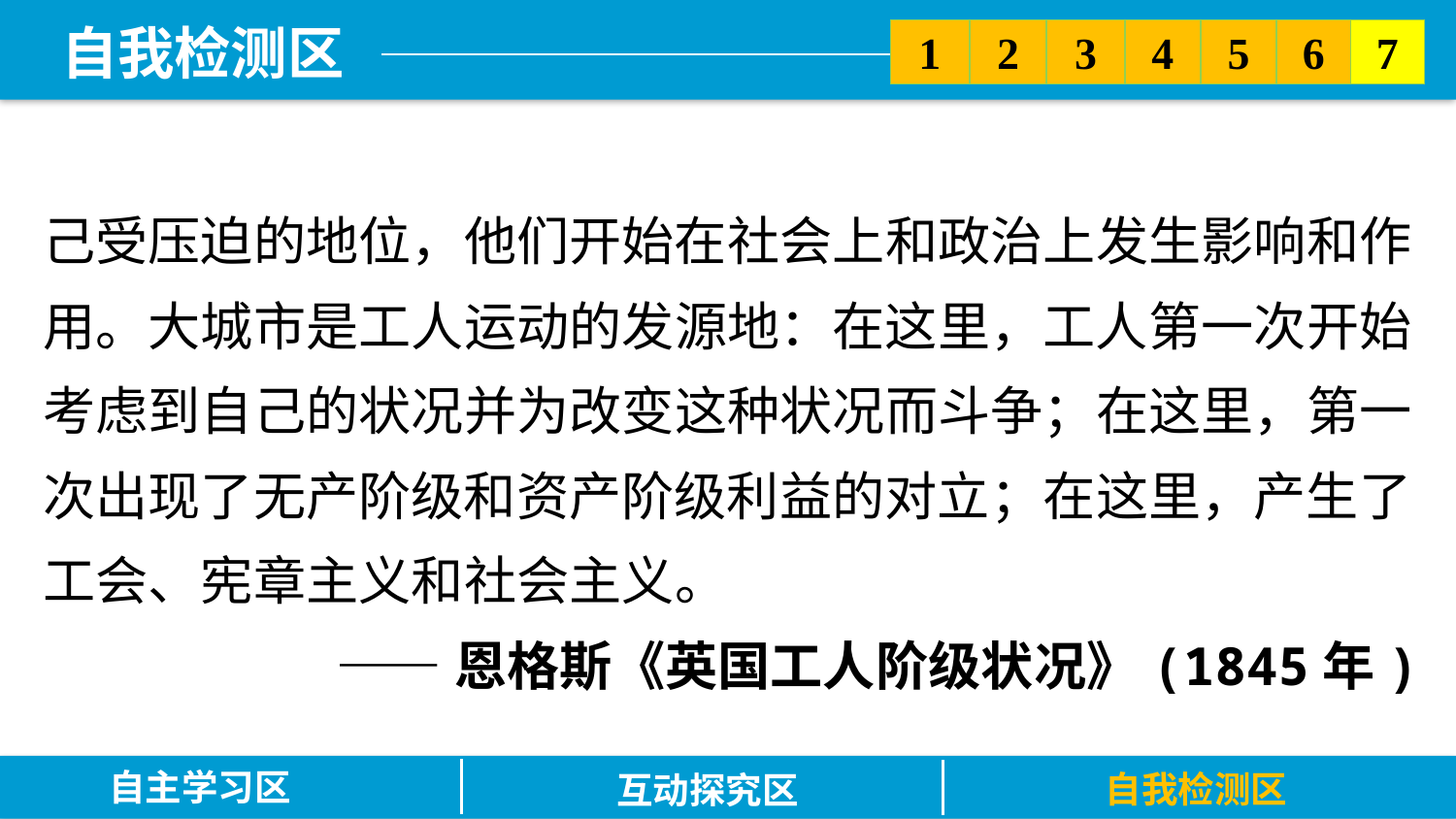

5
6
2
3
7
1
4
己受压迫的地位，他们开始在社会上和政治上发生影响和作用。大城市是工人运动的发源地：在这里，工人第一次开始考虑到自己的状况并为改变这种状况而斗争；在这里，第一次出现了无产阶级和资产阶级利益的对立；在这里，产生了工会、宪章主义和社会主义。
——恩格斯《英国工人阶级状况》(1845年)
自主学习区
自我检测区
互动探究区